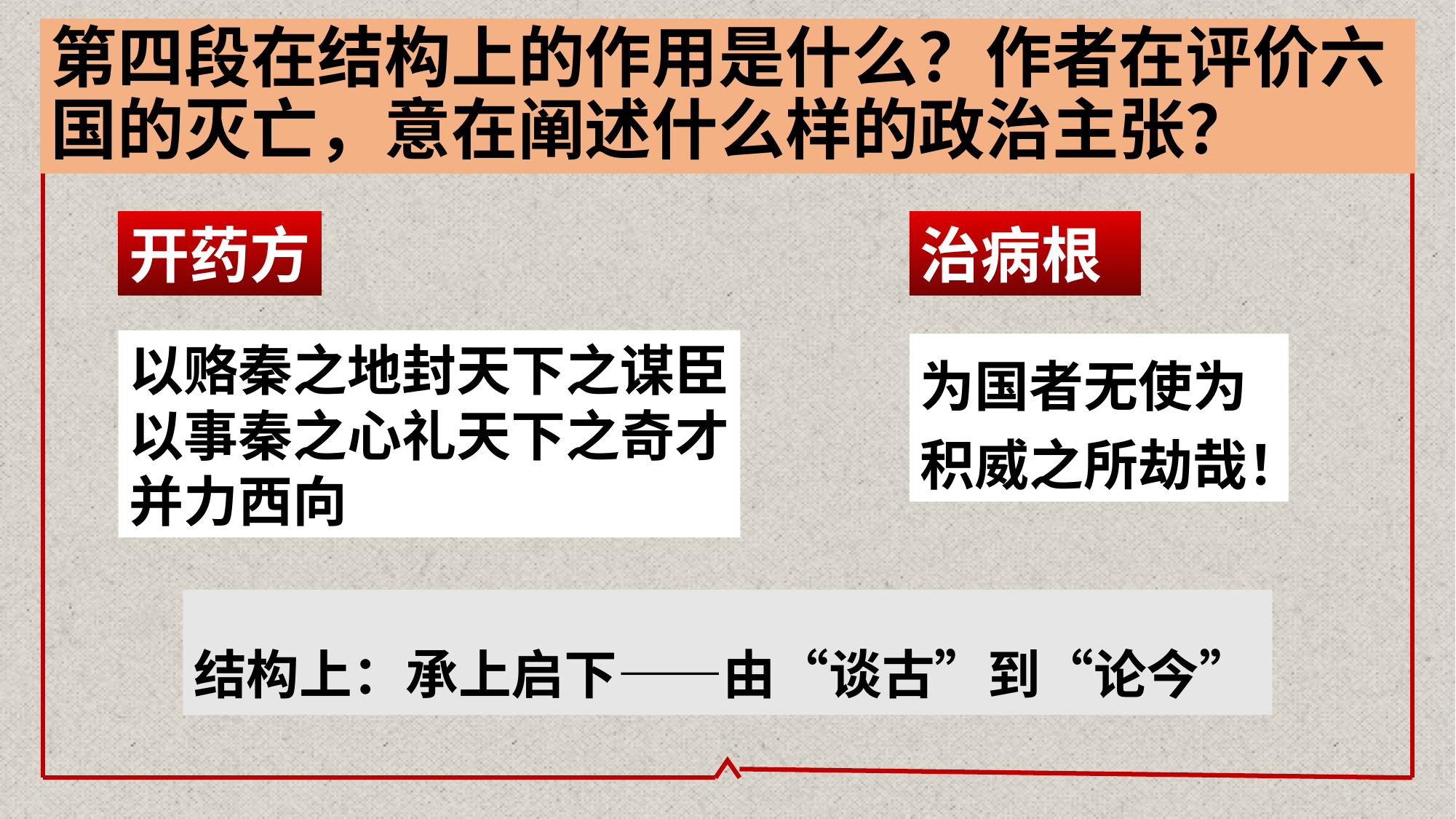

# 第四段在结构上的作用是什么？作者在评价六国的灭亡，意在阐述什么样的政治主张？
开药方
治病根
以赂秦之地封天下之谋臣
以事秦之心礼天下之奇才
并力西向
为国者无使为积威之所劫哉！

结构上：承上启下——由“谈古”到“论今”